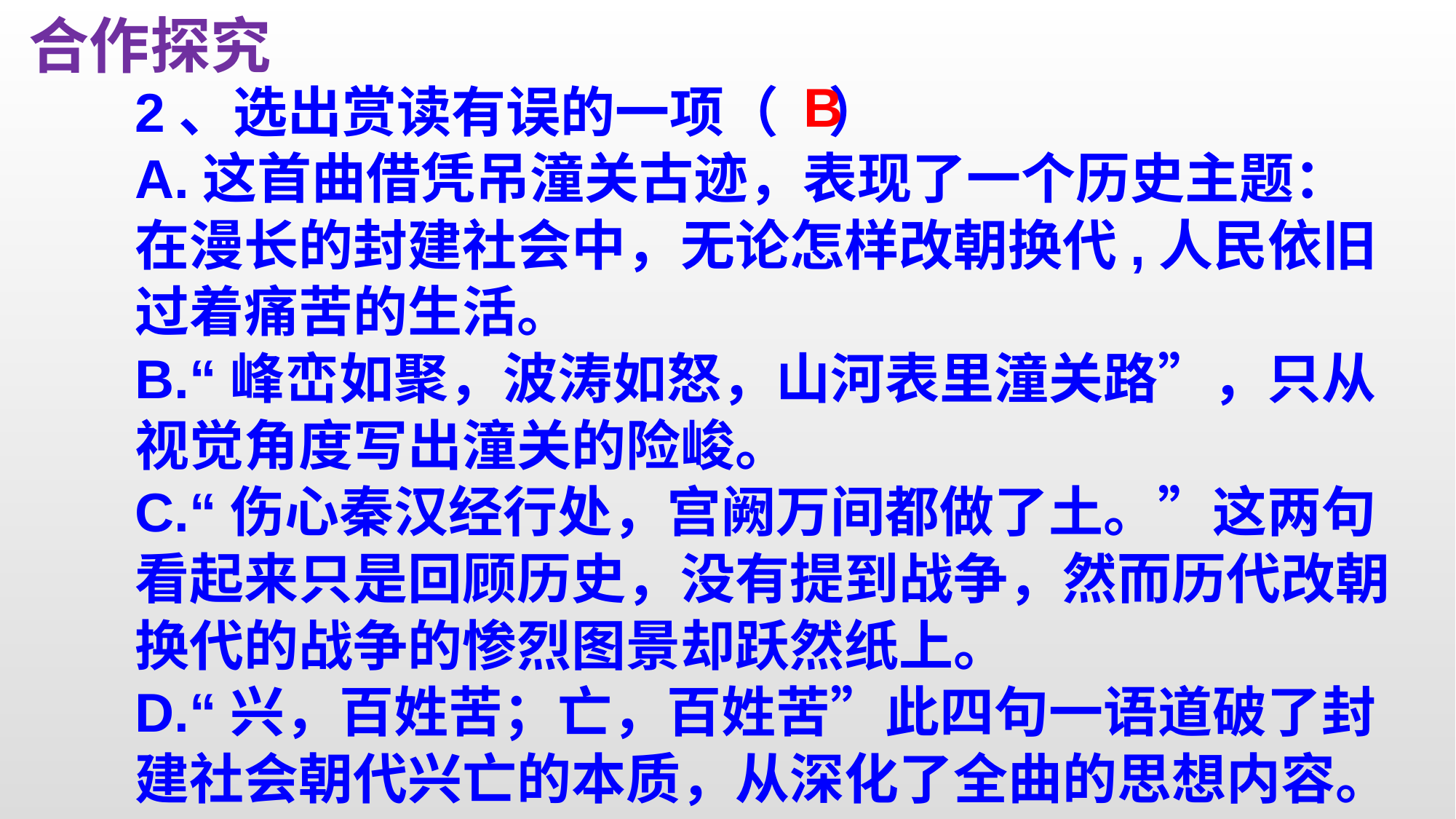

合作探究
2、选出赏读有误的一项（    ）
A.这首曲借凭吊潼关古迹，表现了一个历史主题：在漫长的封建社会中，无论怎样改朝换代,人民依旧过着痛苦的生活。
B.“峰峦如聚，波涛如怒，山河表里潼关路”，只从视觉角度写出潼关的险峻。
C.“伤心秦汉经行处，宫阙万间都做了土。”这两句看起来只是回顾历史，没有提到战争，然而历代改朝换代的战争的惨烈图景却跃然纸上。
D.“兴，百姓苦；亡，百姓苦”此四句一语道破了封建社会朝代兴亡的本质，从深化了全曲的思想内容。
B